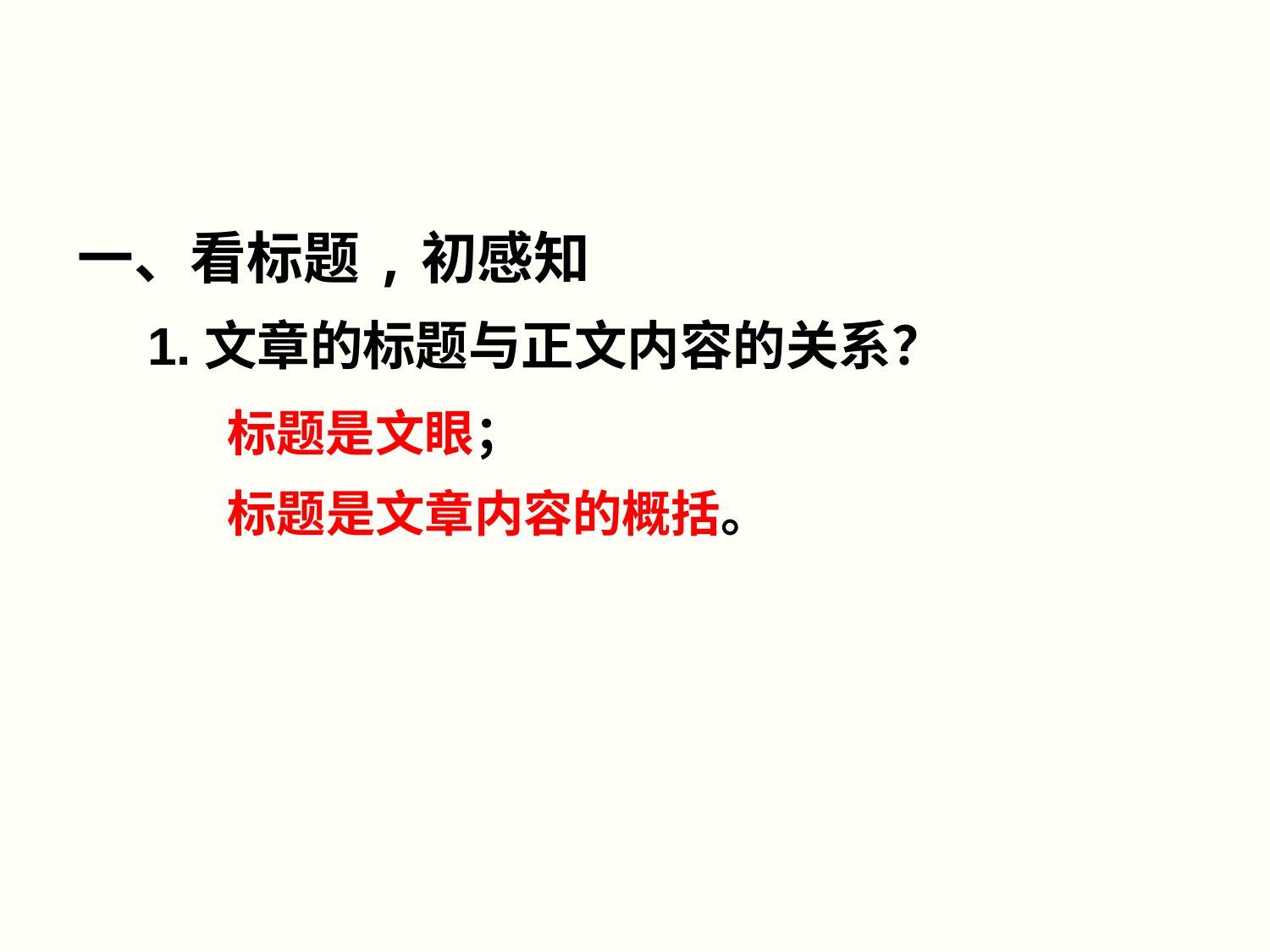

一、看标题,初感知
1.文章的标题与正文内容的关系？
标题是文眼；
标题是文章内容的概括。